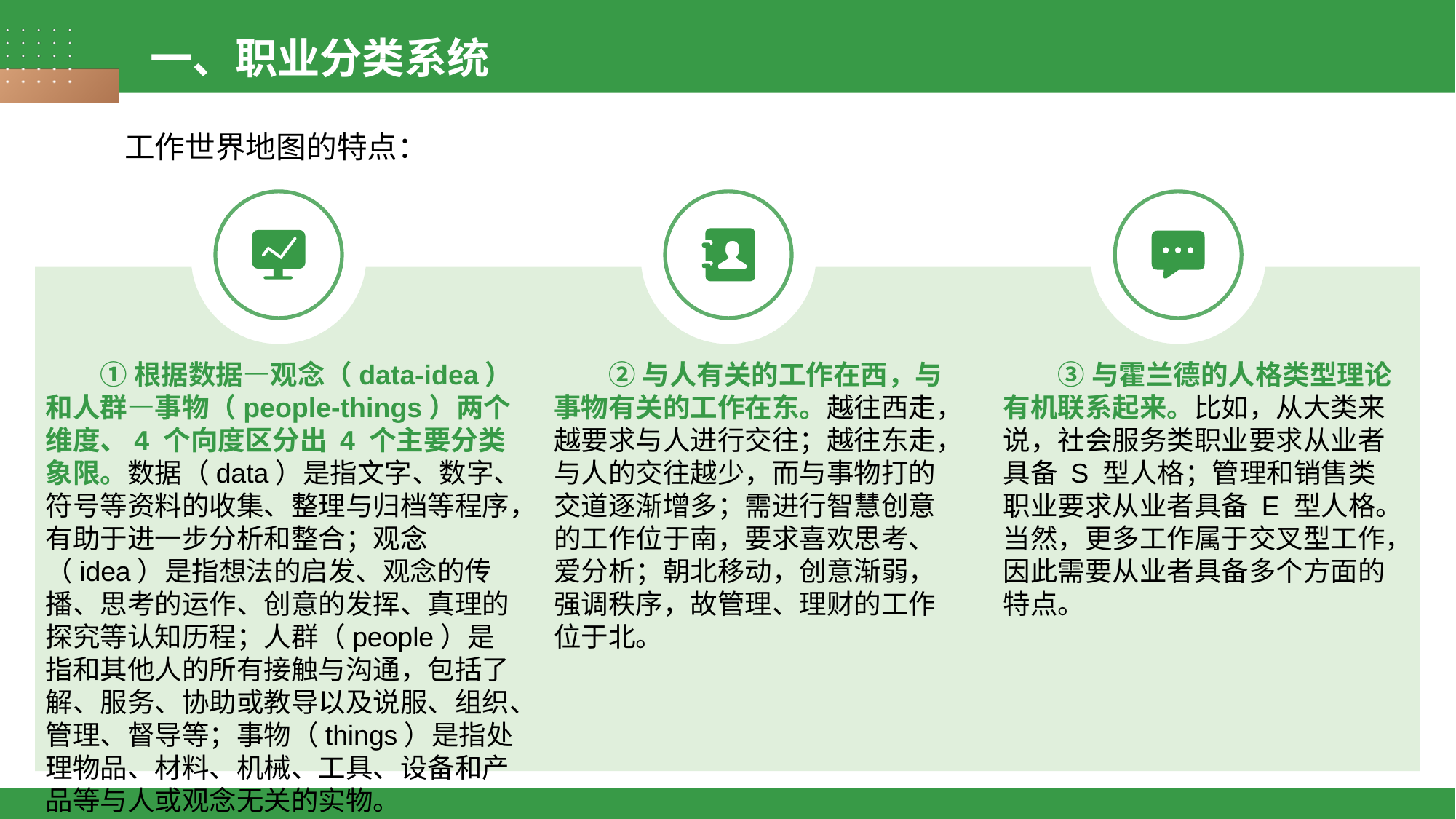

一、职业分类系统
工作世界地图的特点：

①根据数据—观念（data-idea）和人群—事物（people-things）两个维度、4 个向度区分出 4 个主要分类象限。数据（data）是指文字、数字、符号等资料的收集、整理与归档等程序，有助于进一步分析和整合；观念（idea）是指想法的启发、观念的传播、思考的运作、创意的发挥、真理的探究等认知历程；人群（people）是指和其他人的所有接触与沟通，包括了解、服务、协助或教导以及说服、组织、管理、督导等；事物（things）是指处理物品、材料、机械、工具、设备和产品等与人或观念无关的实物。
②与人有关的工作在西，与事物有关的工作在东。越往西走，越要求与人进行交往；越往东走，与人的交往越少，而与事物打的交道逐渐增多；需进行智慧创意的工作位于南，要求喜欢思考、爱分析；朝北移动，创意渐弱，强调秩序，故管理、理财的工作位于北。
③与霍兰德的人格类型理论有机联系起来。比如，从大类来说，社会服务类职业要求从业者具备 S 型人格；管理和销售类职业要求从业者具备 E 型人格。当然，更多工作属于交叉型工作，因此需要从业者具备多个方面的特点。